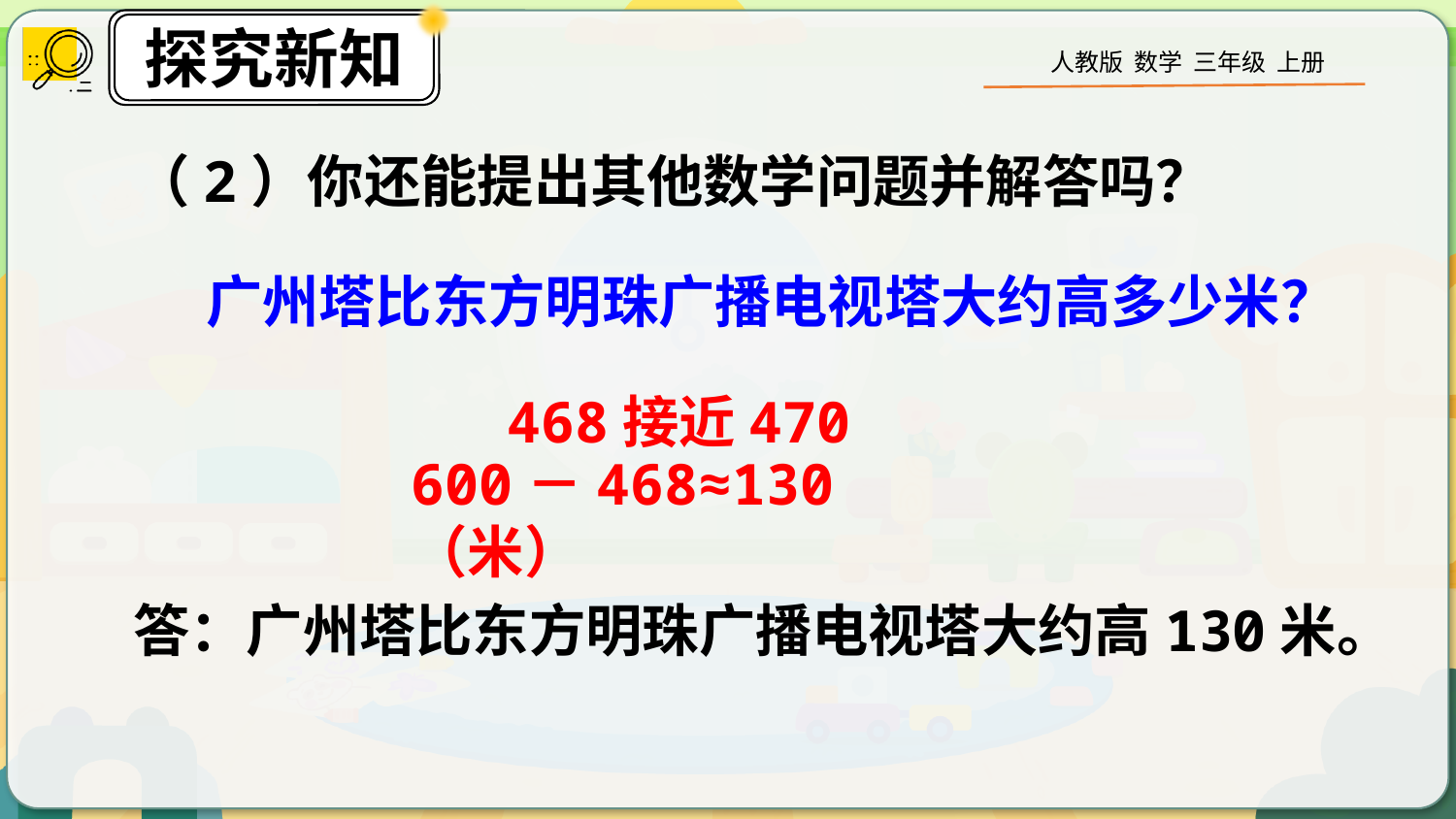

（2）你还能提出其他数学问题并解答吗？
广州塔比东方明珠广播电视塔大约高多少米？
468接近470
600－468≈130（米）
答：广州塔比东方明珠广播电视塔大约高130米。